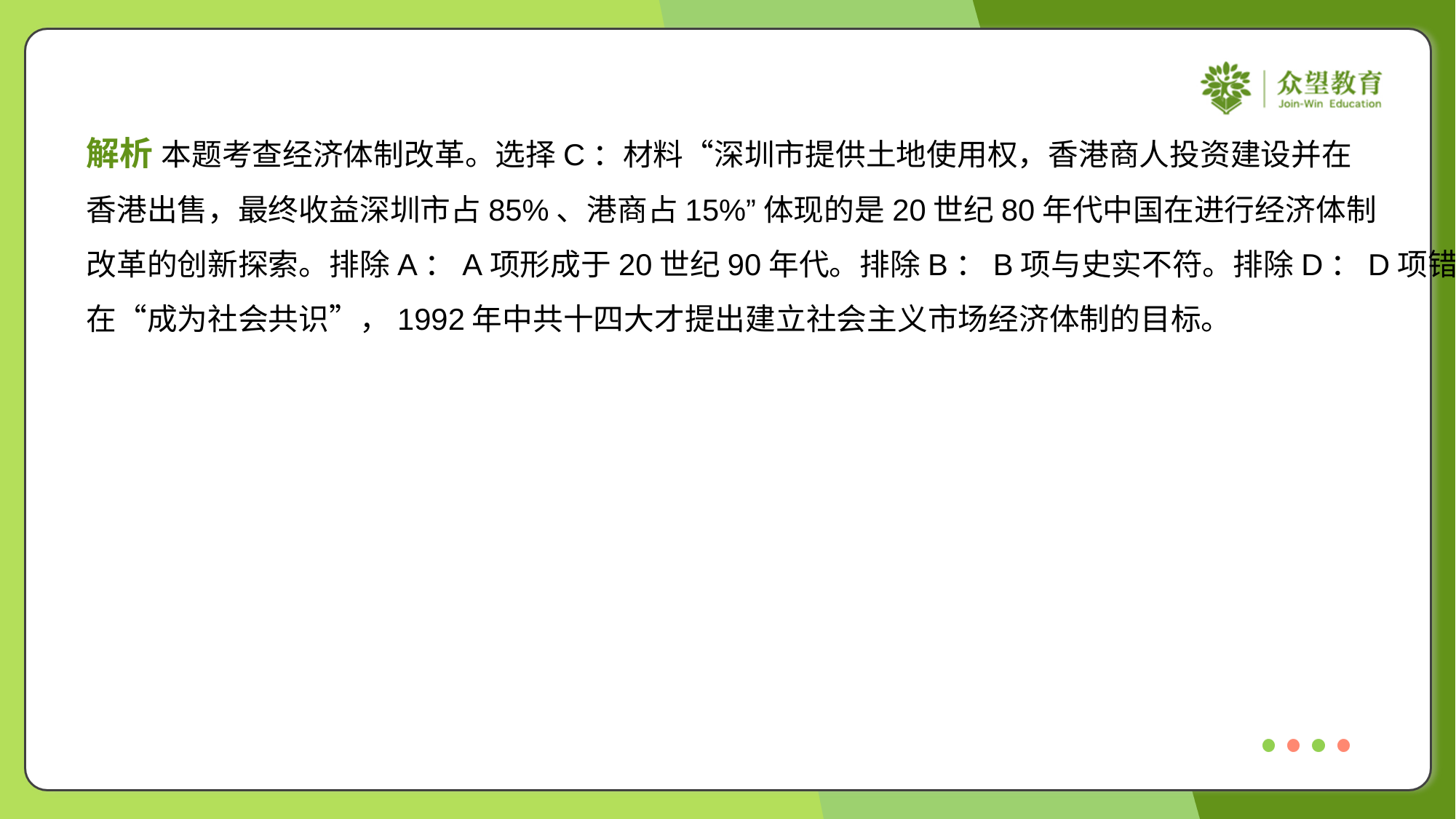

解析 本题考查经济体制改革。选择C：材料“深圳市提供土地使用权，香港商人投资建设并在
香港出售，最终收益深圳市占85%、港商占15%”体现的是20世纪80年代中国在进行经济体制
改革的创新探索。排除A：A项形成于20世纪90年代。排除B：B项与史实不符。排除D：D项错
在“成为社会共识”，1992年中共十四大才提出建立社会主义市场经济体制的目标。